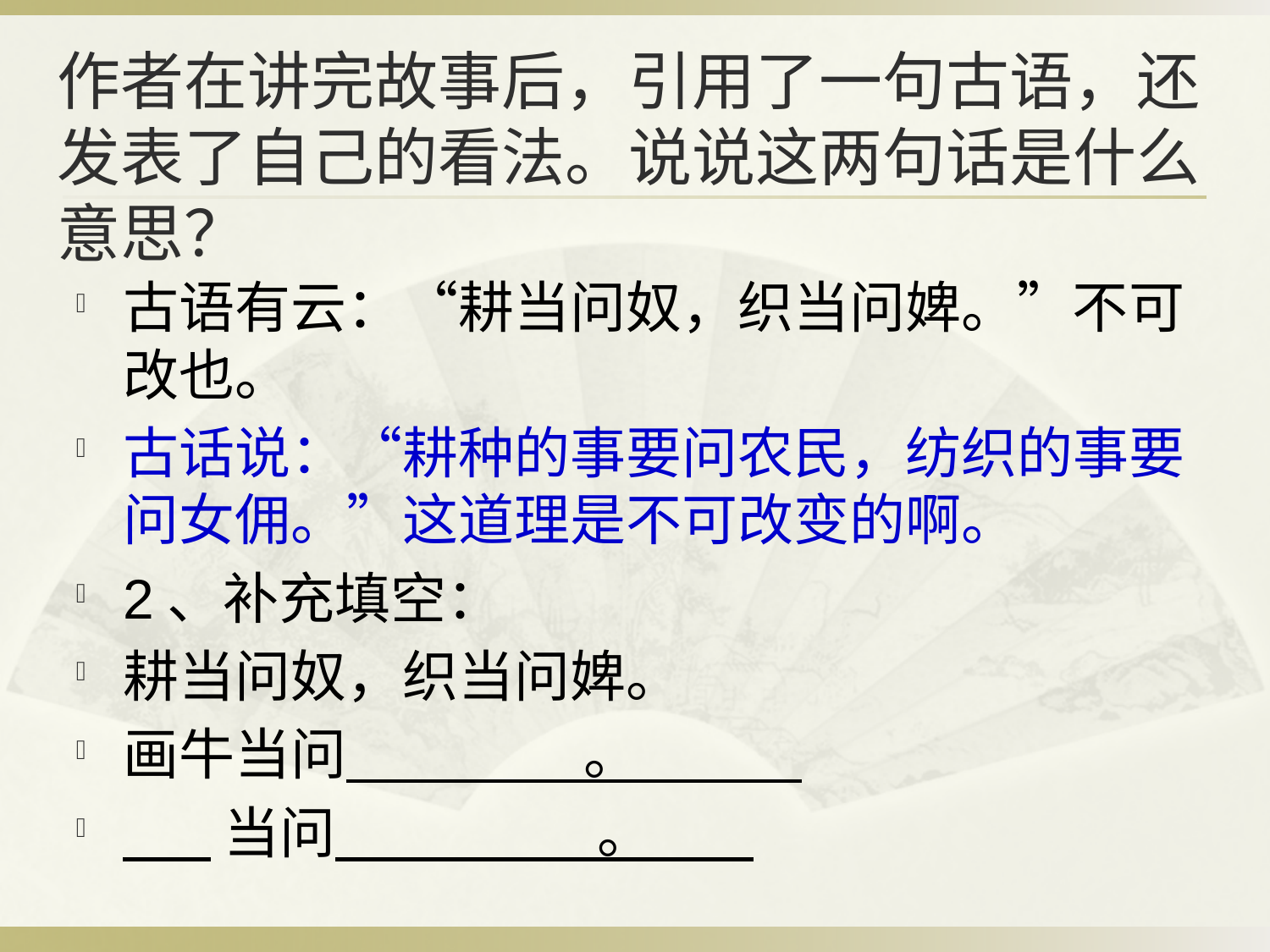

# 作者在讲完故事后，引用了一句古语，还发表了自己的看法。说说这两句话是什么意思？
古语有云：“耕当问奴，织当问婢。”不可改也。
古话说：“耕种的事要问农民，纺织的事要问女佣。”这道理是不可改变的啊。
2、补充填空：
耕当问奴，织当问婢。
画牛当问                   。
       当问                     。